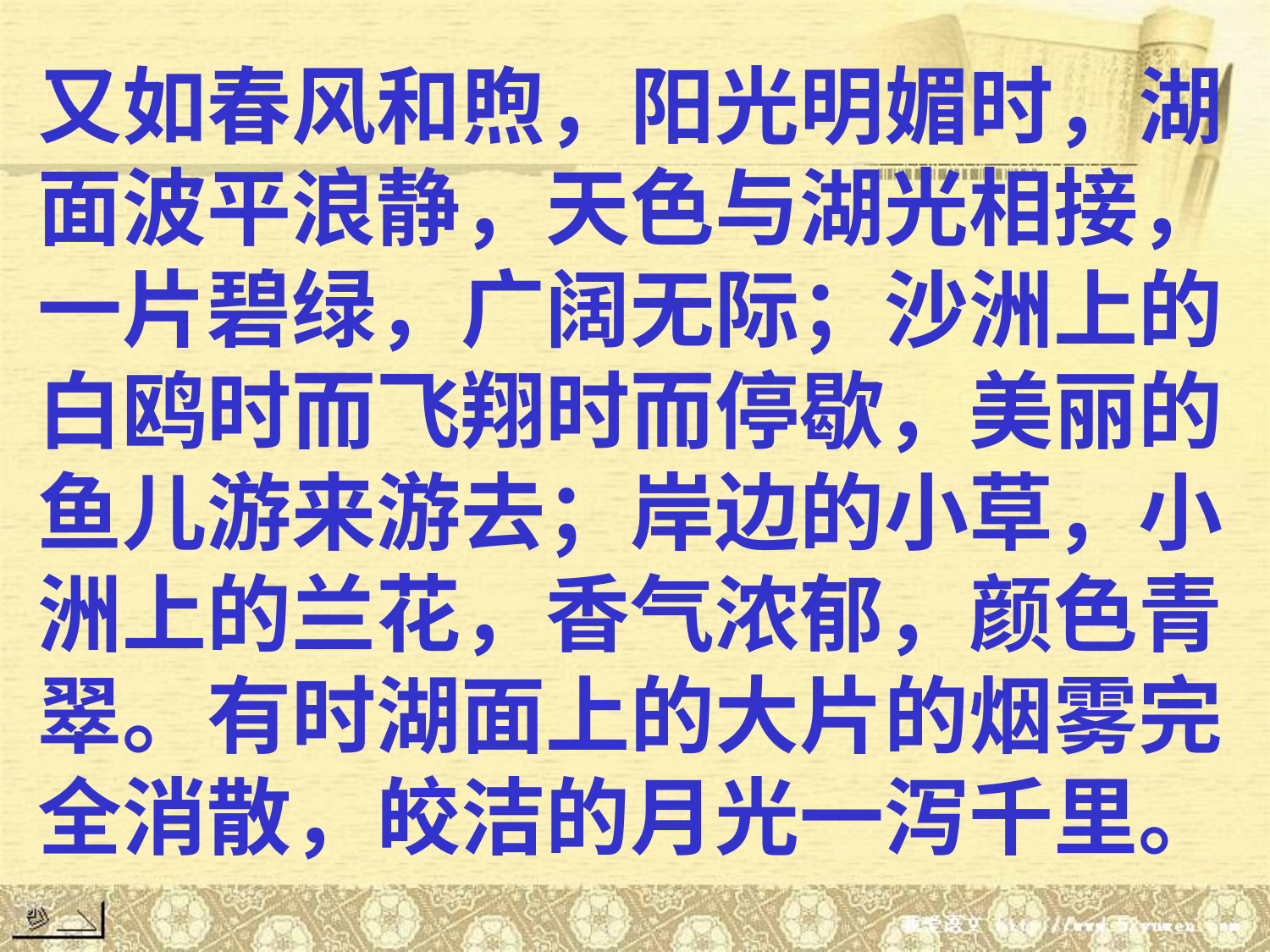

又如春风和煦，阳光明媚时，湖面波平浪静，天色与湖光相接，一片碧绿，广阔无际；沙洲上的白鸥时而飞翔时而停歇，美丽的鱼儿游来游去；岸边的小草，小洲上的兰花，香气浓郁，颜色青翠。有时湖面上的大片的烟雾完全消散，皎洁的月光一泻千里。